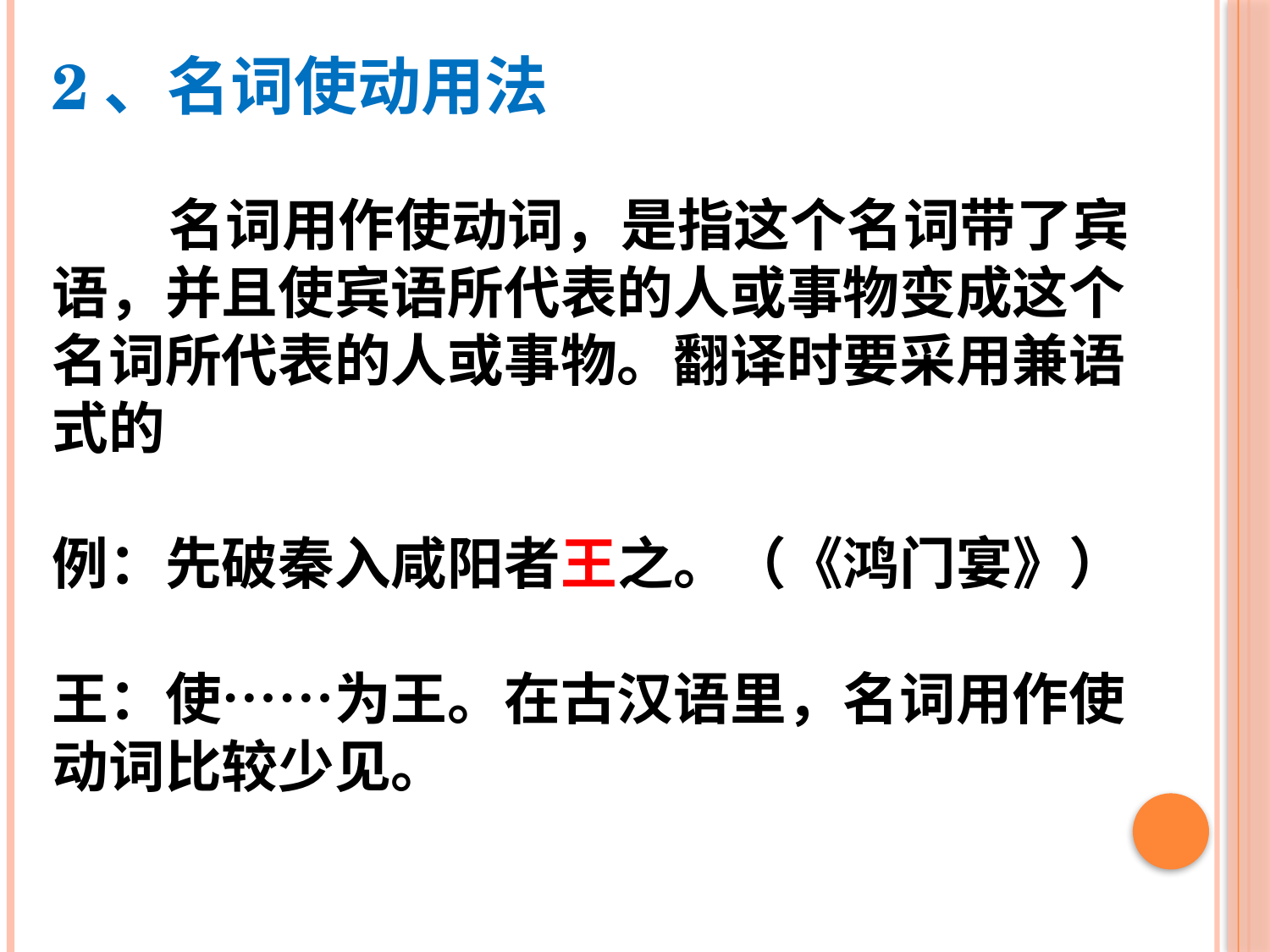

2、名词使动用法
        名词用作使动词，是指这个名词带了宾语，并且使宾语所代表的人或事物变成这个名词所代表的人或事物。翻译时要采用兼语式的
例：先破秦入咸阳者王之。（《鸿门宴》）
王：使……为王。在古汉语里，名词用作使动词比较少见。